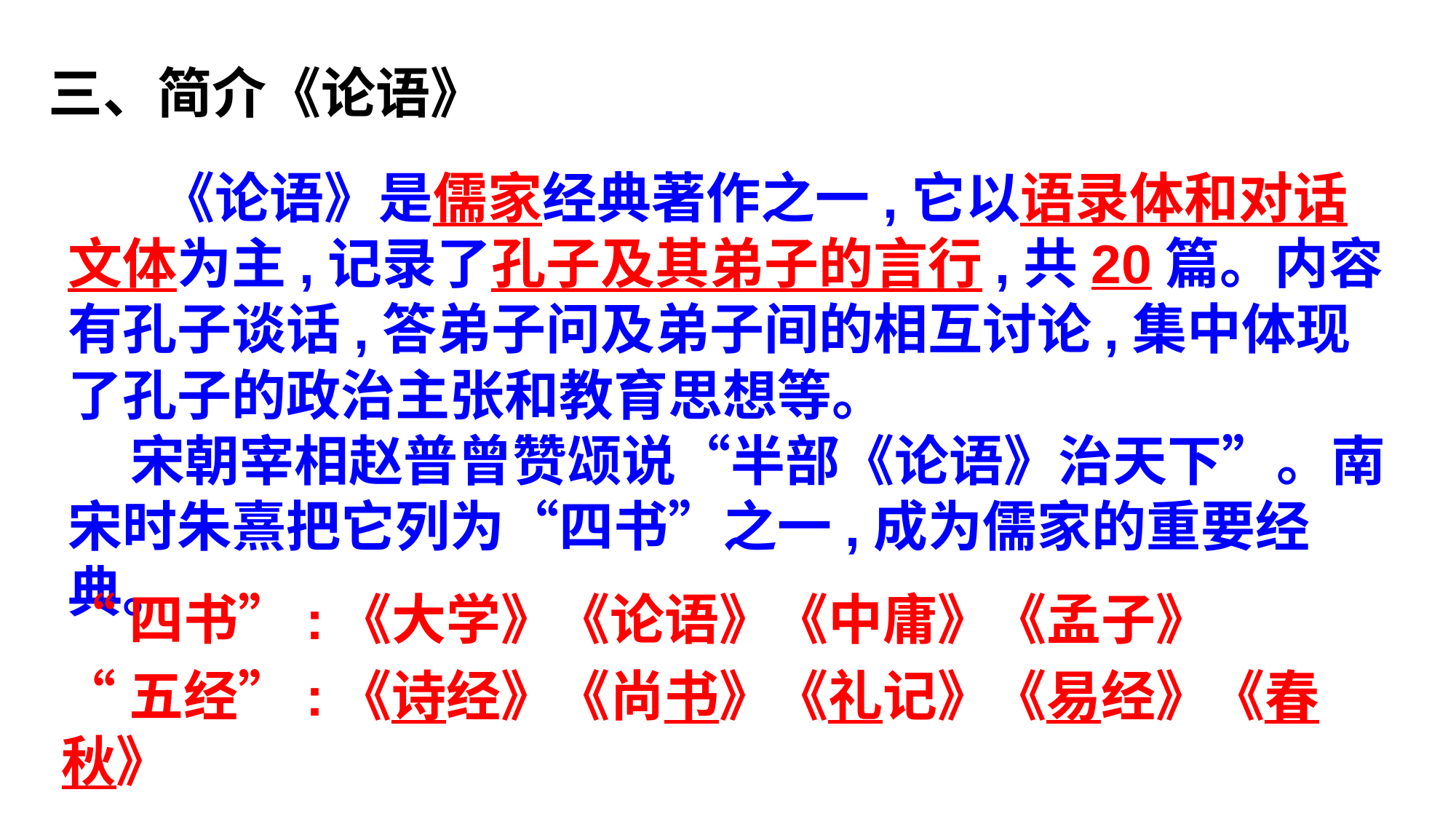

三、简介《论语》
 　 《论语》是儒家经典著作之一,它以语录体和对话文体为主,记录了孔子及其弟子的言行,共20篇。内容有孔子谈话,答弟子问及弟子间的相互讨论,集中体现了孔子的政治主张和教育思想等。
    宋朝宰相赵普曾赞颂说“半部《论语》治天下”。南宋时朱熹把它列为“四书”之一,成为儒家的重要经典。
“四书”:《大学》《论语》《中庸》《孟子》
“五经”:《诗经》《尚书》《礼记》《易经》《春秋》